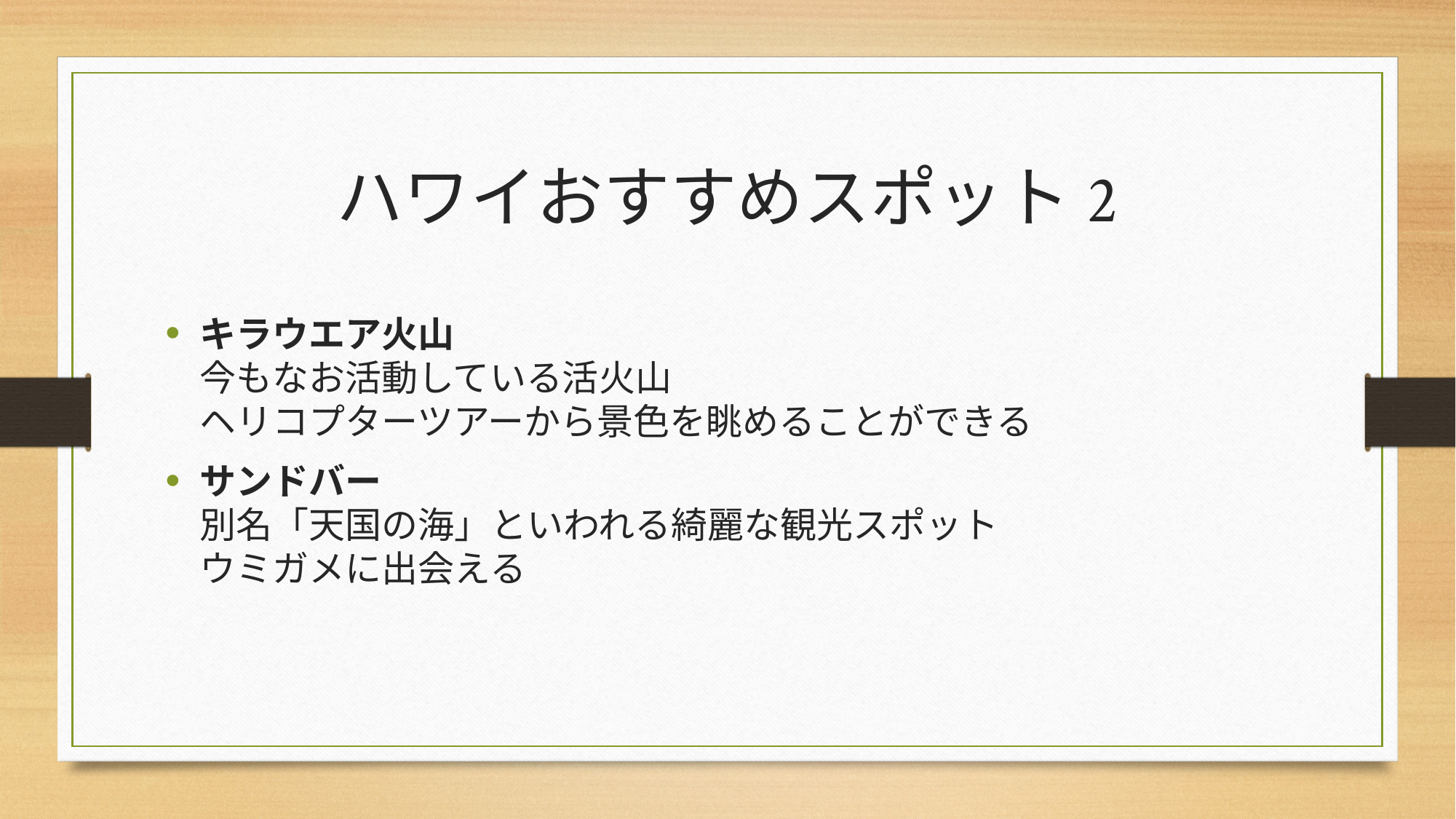

# ハワイおすすめスポット2
キラウエア火山
今もなお活動している活火山
ヘリコプターツアーから景色を眺めることができる
サンドバー
別名「天国の海」といわれる綺麗な観光スポット
ウミガメに出会える